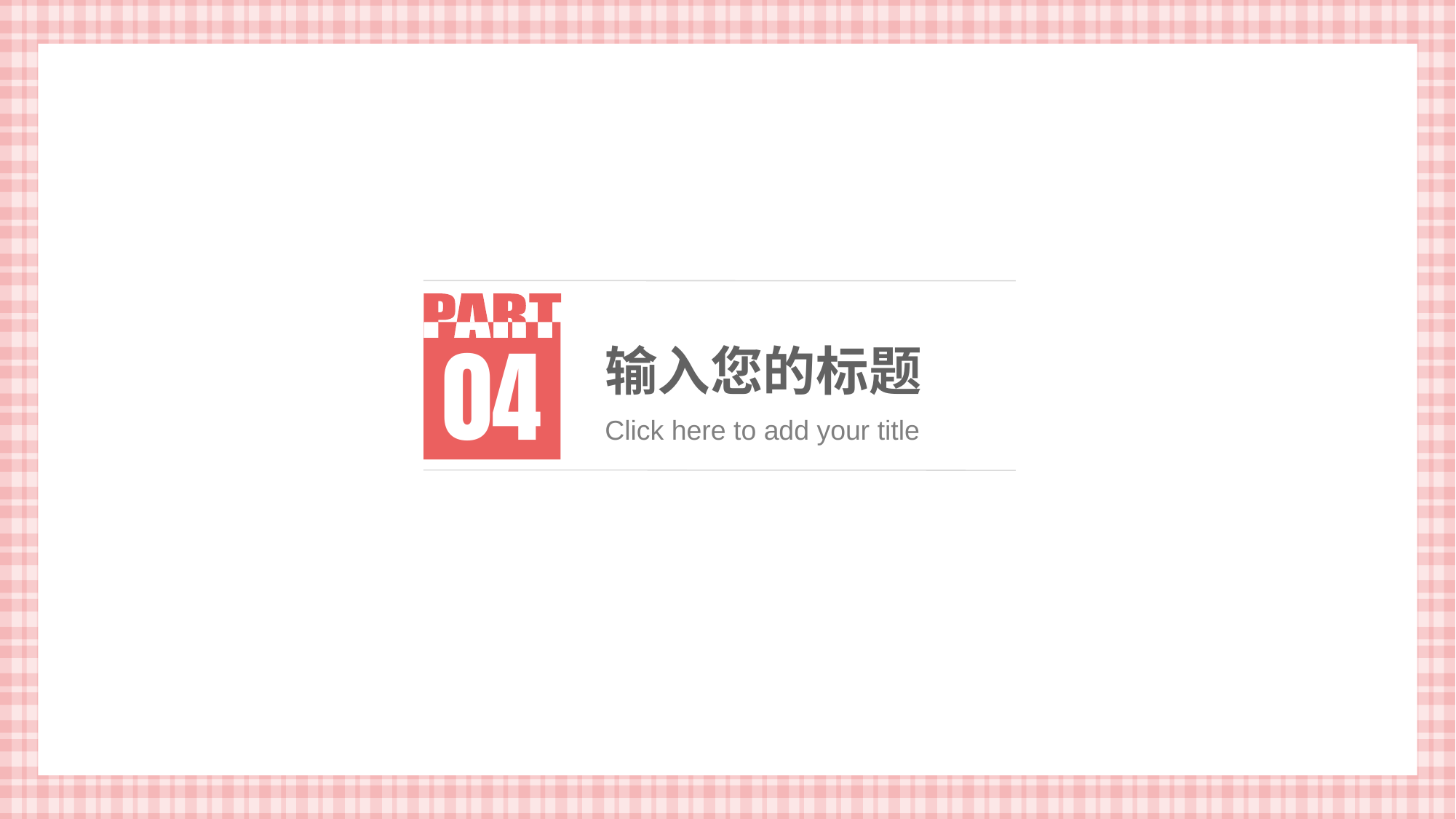

输入您的标题
04
Click here to add your title